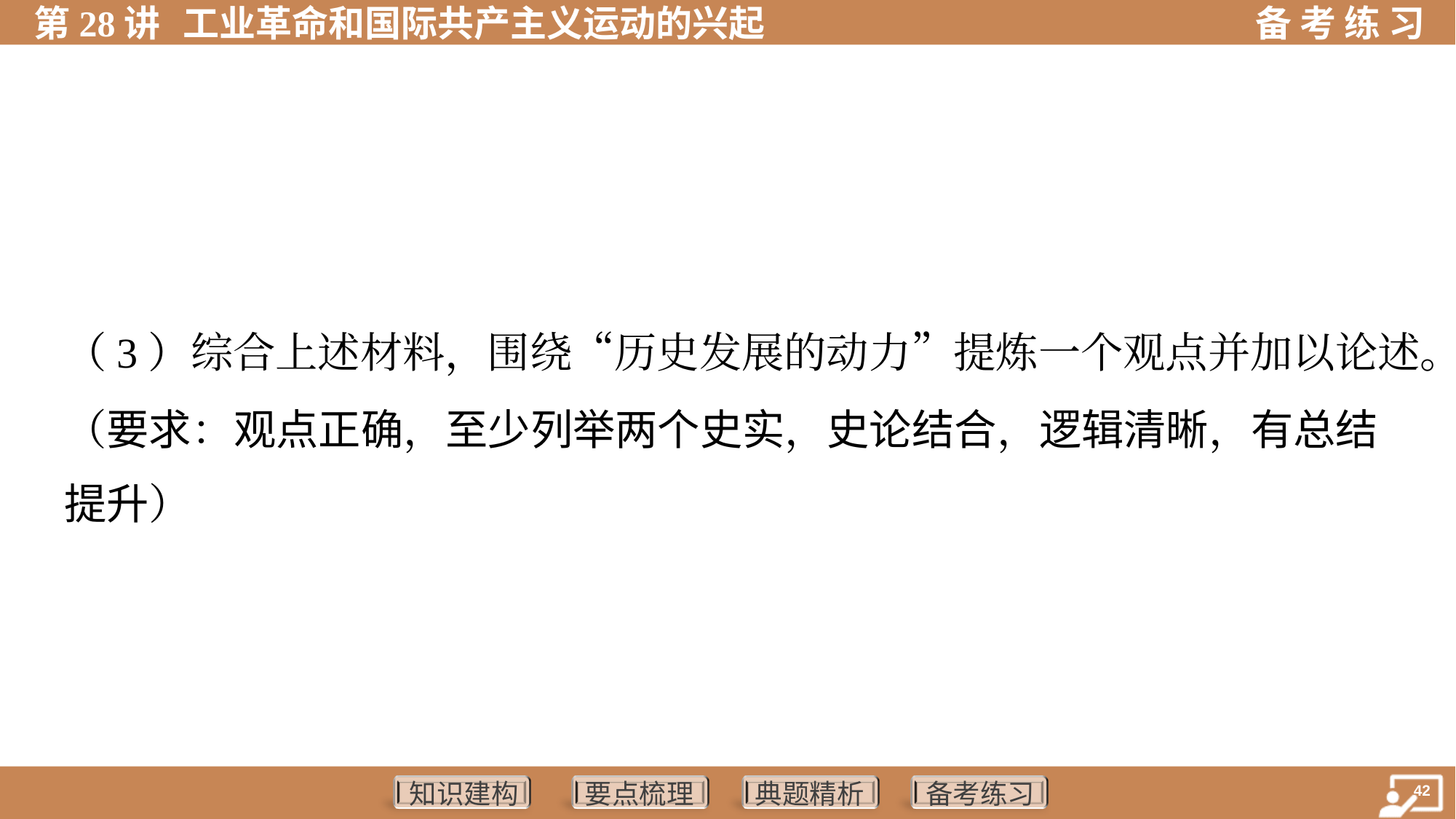

（3）综合上述材料，围绕“历史发展的动力”提炼一个观点并加以论述。
（要求：观点正确，至少列举两个史实，史论结合，逻辑清晰，有总结
提升）